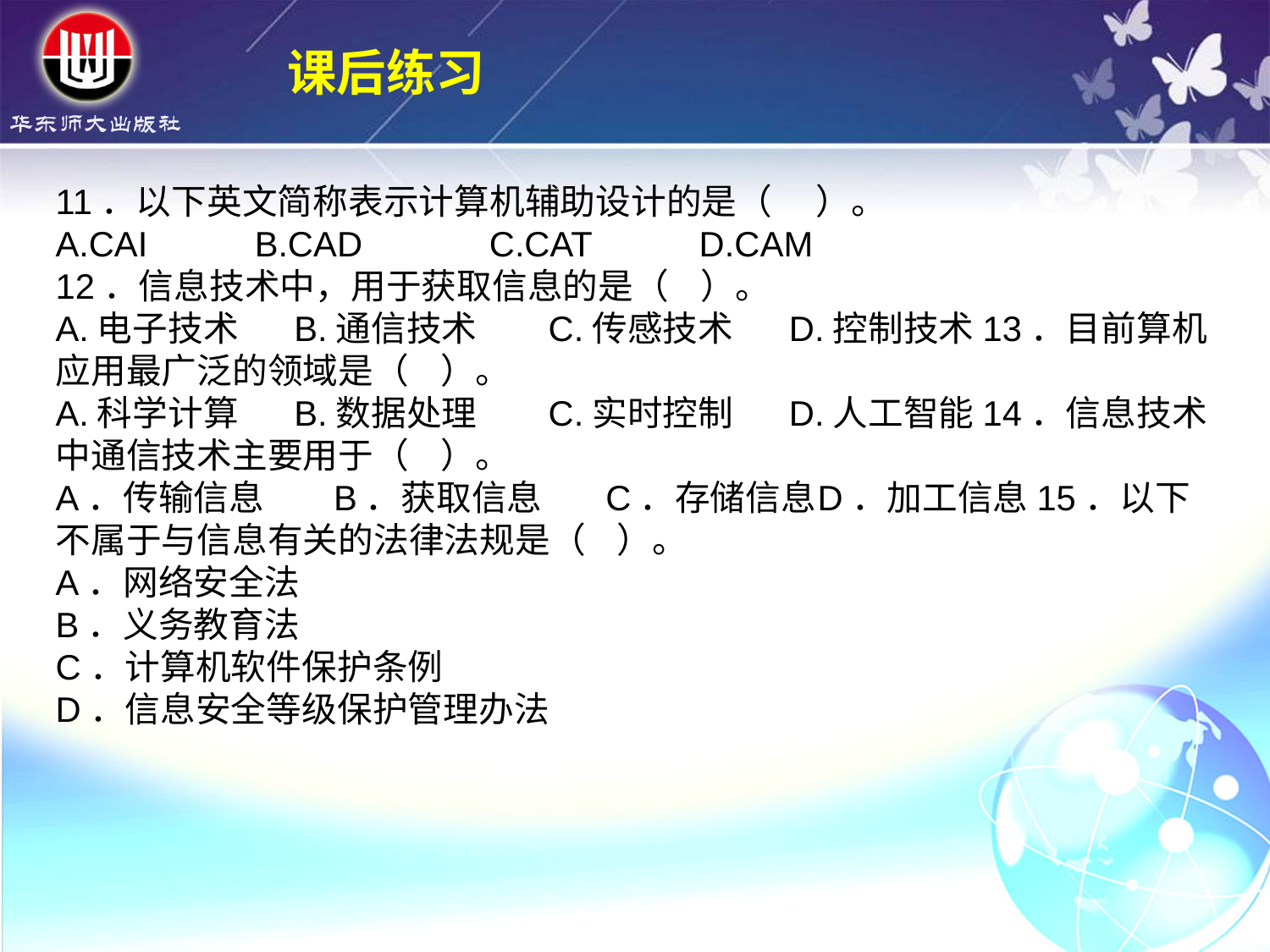

课后练习
11．以下英文简称表示计算机辅助设计的是（　 ）。
A.CAI           B.CAD             C.CAT           D.CAM
12．信息技术中，用于获取信息的是（    ）。
A.电子技术      B.通信技术        C.传感技术      D.控制技术13．目前算机应用最广泛的领域是（    ）。
A.科学计算      B.数据处理        C.实时控制      D.人工智能14．信息技术中通信技术主要用于（    ）。
A．传输信息 	  B．获取信息       C．存储信息	D．加工信息15．以下不属于与信息有关的法律法规是（    ）。
A．网络安全法
B．义务教育法
C．计算机软件保护条例
D．信息安全等级保护管理办法